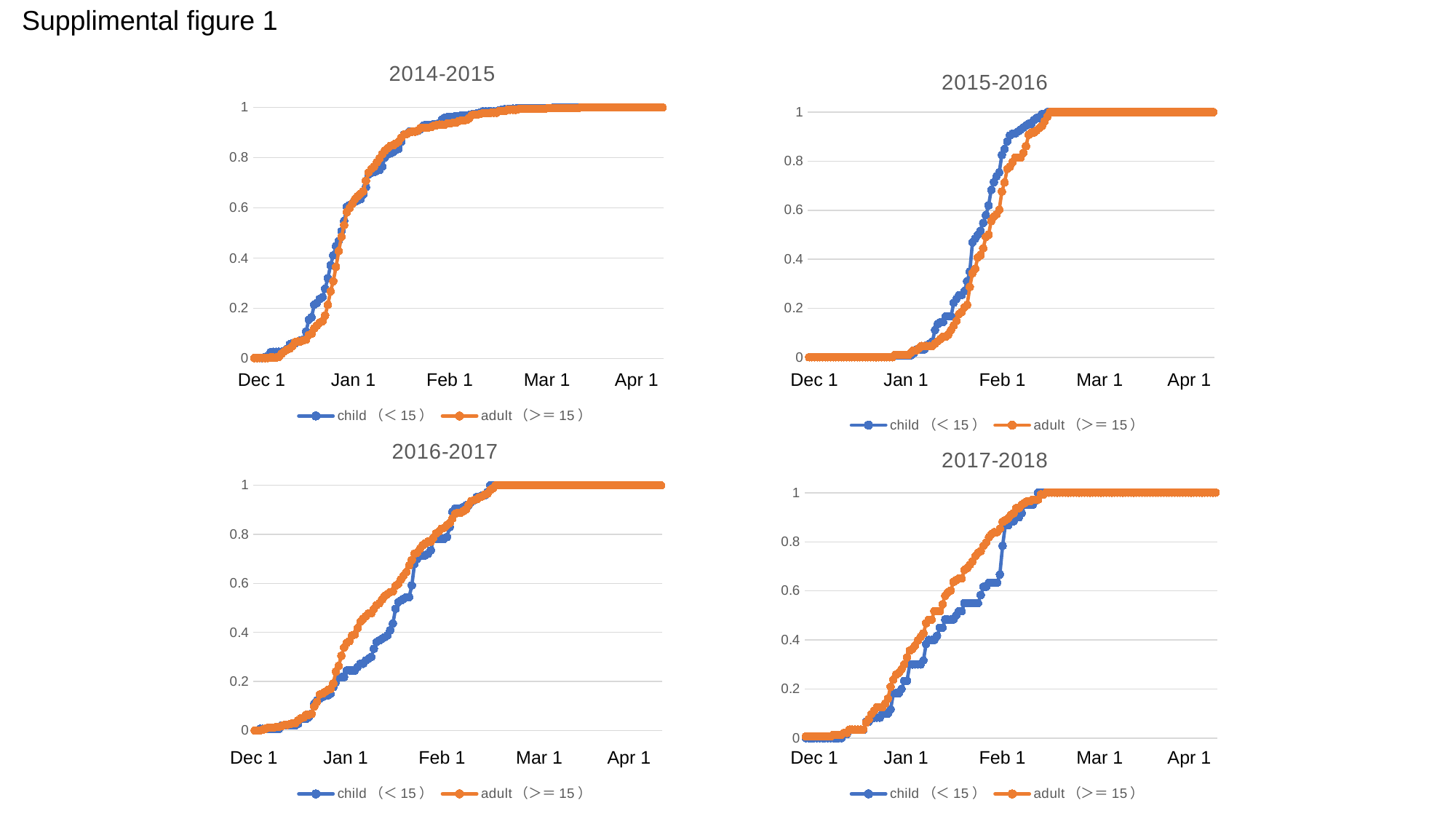

Supplimental figure 1

### Chart: 2014-2015

| Category | child（＜15） | adult（＞＝15） |
|---|---|---|
| 44531 | 0.00228310502283105 | 0.002352941176470588 |
| 44532 | 0.00228310502283105 | 0.002352941176470588 |
| 44533 | 0.00228310502283105 | 0.002352941176470588 |
| 44534 | 0.00228310502283105 | 0.002352941176470588 |
| 44535 | 0.00684931506849315 | 0.002352941176470588 |
| 44536 | 0.01141552511415525 | 0.002352941176470588 |
| 44537 | 0.02511415525114155 | 0.004705882352941176 |
| 44538 | 0.0273972602739726 | 0.004705882352941176 |
| 44539 | 0.0273972602739726 | 0.004705882352941176 |
| 44540 | 0.0273972602739726 | 0.007058823529411765 |
| 44541 | 0.0273972602739726 | 0.018823529411764704 |
| 44542 | 0.02968036529680365 | 0.02823529411764706 |
| 44543 | 0.03881278538812785 | 0.03529411764705882 |
| 44544 | 0.05707762557077625 | 0.04 |
| 44545 | 0.06164383561643835 | 0.04941176470588235 |
| 44546 | 0.06164383561643835 | 0.06588235294117648 |
| 44547 | 0.06621004566210045 | 0.06823529411764706 |
| 44548 | 0.0730593607305936 | 0.06823529411764706 |
| 44549 | 0.07534246575342465 | 0.07294117647058823 |
| 44550 | 0.10730593607305935 | 0.07529411764705882 |
| 44551 | 0.1552511415525114 | 0.09411764705882353 |
| 44552 | 0.1643835616438356 | 0.0988235294117647 |
| 44553 | 0.2146118721461187 | 0.12 |
| 44554 | 0.22146118721461186 | 0.13176470588235295 |
| 44555 | 0.2374429223744292 | 0.14352941176470588 |
| 44556 | 0.24429223744292236 | 0.14823529411764705 |
| 44557 | 0.2785388127853881 | 0.17176470588235293 |
| 44558 | 0.319634703196347 | 0.21411764705882352 |
| 44559 | 0.3721461187214612 | 0.26823529411764707 |
| 44560 | 0.410958904109589 | 0.30823529411764705 |
| 44561 | 0.4474885844748858 | 0.36470588235294116 |
| 44562 | 0.4680365296803653 | 0.42823529411764705 |
| 44563 | 0.5068493150684932 | 0.48470588235294115 |
| 44564 | 0.547945205479452 | 0.5317647058823529 |
| 44565 | 0.6050228310502284 | 0.5835294117647059 |
| 44566 | 0.6118721461187214 | 0.6 |
| 44567 | 0.6187214611872146 | 0.6164705882352941 |
| 44568 | 0.6255707762557078 | 0.6352941176470588 |
| 44569 | 0.6301369863013698 | 0.6470588235294118 |
| 44570 | 0.634703196347032 | 0.6564705882352941 |
| 44571 | 0.6529680365296804 | 0.6658823529411765 |
| 44572 | 0.682648401826484 | 0.7082352941176471 |
| 44573 | 0.7328767123287672 | 0.7411764705882353 |
| 44574 | 0.7397260273972602 | 0.7552941176470588 |
| 44575 | 0.7420091324200914 | 0.7647058823529411 |
| 44576 | 0.7488584474885844 | 0.7811764705882352 |
| 44577 | 0.7511415525114156 | 0.7976470588235294 |
| 44578 | 0.7648401826484018 | 0.8141176470588235 |
| 44579 | 0.8013698630136986 | 0.8282352941176471 |
| 44580 | 0.8127853881278538 | 0.8376470588235294 |
| 44581 | 0.817351598173516 | 0.8470588235294118 |
| 44582 | 0.821917808219178 | 0.8494117647058823 |
| 44583 | 0.8310502283105022 | 0.8564705882352941 |
| 44584 | 0.8356164383561644 | 0.8635294117647059 |
| 44585 | 0.863013698630137 | 0.88 |
| 44586 | 0.8926940639269406 | 0.8917647058823529 |
| 44587 | 0.8949771689497716 | 0.8941176470588236 |
| 44588 | 0.9041095890410958 | 0.9011764705882352 |
| 44589 | 0.9041095890410958 | 0.9035294117647059 |
| 44590 | 0.9041095890410958 | 0.9035294117647059 |
| 44591 | 0.906392694063927 | 0.908235294117647 |
| 44592 | 0.91324200913242 | 0.9176470588235294 |
| 44593 | 0.9269406392694064 | 0.92 |
| 44594 | 0.9315068493150684 | 0.92 |
| 44595 | 0.9315068493150684 | 0.92 |
| 44596 | 0.9315068493150684 | 0.9223529411764706 |
| 44597 | 0.9337899543378996 | 0.9270588235294117 |
| 44598 | 0.9337899543378996 | 0.9294117647058824 |
| 44599 | 0.9383561643835616 | 0.9317647058823529 |
| 44600 | 0.952054794520548 | 0.9317647058823529 |
| 44601 | 0.958904109589041 | 0.9317647058823529 |
| 44602 | 0.9611872146118722 | 0.9364705882352942 |
| 44603 | 0.9634703196347032 | 0.9364705882352942 |
| 44604 | 0.9634703196347032 | 0.9388235294117647 |
| 44605 | 0.9657534246575342 | 0.9388235294117647 |
| 44606 | 0.9657534246575342 | 0.9458823529411765 |
| 44607 | 0.9680365296803652 | 0.9482352941176471 |
| 44608 | 0.9680365296803652 | 0.9482352941176471 |
| 44609 | 0.9680365296803652 | 0.9505882352941176 |
| 44610 | 0.9703196347031964 | 0.9576470588235294 |
| 44611 | 0.9726027397260274 | 0.9694117647058823 |
| 44612 | 0.9748858447488584 | 0.971764705882353 |
| 44613 | 0.9771689497716894 | 0.971764705882353 |
| 44614 | 0.9794520547945206 | 0.9741176470588235 |
| 44615 | 0.9840182648401826 | 0.9764705882352941 |
| 44616 | 0.9840182648401826 | 0.9764705882352941 |
| 44617 | 0.9840182648401826 | 0.9764705882352941 |
| 44618 | 0.9840182648401826 | 0.9788235294117648 |
| 44619 | 0.9840182648401826 | 0.9788235294117648 |
| 44620 | 0.9840182648401826 | 0.9788235294117648 |
| 44621 | 0.9885844748858448 | 0.9858823529411764 |
| 44622 | 0.9908675799086758 | 0.9858823529411764 |
| 44623 | 0.9931506849315068 | 0.9858823529411764 |
| 44624 | 0.9931506849315068 | 0.9905882352941177 |
| 44625 | 0.9931506849315068 | 0.9905882352941177 |
| 44626 | 0.9954337899543378 | 0.9905882352941177 |
| 44627 | 0.9954337899543378 | 0.9905882352941177 |
| 44628 | 0.997716894977169 | 0.9929411764705882 |
| 44629 | 0.997716894977169 | 0.9952941176470588 |
| 44630 | 0.997716894977169 | 0.9952941176470588 |
| 44631 | 0.997716894977169 | 0.9952941176470588 |
| 44632 | 0.997716894977169 | 0.9952941176470588 |
| 44633 | 0.997716894977169 | 0.9952941176470588 |
| 44634 | 0.997716894977169 | 0.9952941176470588 |
| 44635 | 0.997716894977169 | 0.9952941176470588 |
| 44636 | 0.997716894977169 | 0.9952941176470588 |
| 44637 | 0.997716894977169 | 0.9952941176470588 |
| 44638 | 0.997716894977169 | 0.9952941176470588 |
| 44639 | 0.997716894977169 | 0.9976470588235294 |
| 44640 | 0.997716894977169 | 0.9976470588235294 |
| 44641 | 1.0 | 0.9976470588235294 |
| 44642 | 1.0 | 0.9976470588235294 |
| 44643 | 1.0 | 0.9976470588235294 |
| 44644 | 1.0 | 0.9976470588235294 |
| 44645 | 1.0 | 0.9976470588235294 |
| 44646 | 1.0 | 0.9976470588235294 |
| 44647 | 1.0 | 0.9976470588235294 |
| 44648 | 1.0 | 0.9976470588235294 |
| 44649 | 1.0 | 0.9976470588235294 |
| 44650 | 1.0 | 0.9976470588235294 |
| 44651 | 1.0 | 1.0 |
| 44652 | 1.0 | 1.0 |
| 44653 | 1.0 | 1.0 |
| 44654 | 1.0 | 1.0 |
| 44655 | 1.0 | 1.0 |
| 44656 | 1.0 | 1.0 |
| 44657 | 1.0 | 1.0 |
| 44658 | 1.0 | 1.0 |
| 44659 | 1.0 | 1.0 |
| 44660 | 1.0 | 1.0 |
| 44661 | 1.0 | 1.0 |
| 44662 | 1.0 | 1.0 |
| 44663 | 1.0 | 1.0 |
| 44664 | 1.0 | 1.0 |
| 44665 | 1.0 | 1.0 |
| 44666 | 1.0 | 1.0 |
| 44667 | 1.0 | 1.0 |
| 44668 | 1.0 | 1.0 |
| 44669 | 1.0 | 1.0 |
| 44670 | 1.0 | 1.0 |
| 44671 | 1.0 | 1.0 |
| 44672 | 1.0 | 1.0 |
| 44673 | 1.0 | 1.0 |
| 44674 | 1.0 | 1.0 |
| 44675 | 1.0 | 1.0 |
| 44676 | 1.0 | 1.0 |
| 44677 | 1.0 | 1.0 |
| 44678 | 1.0 | 1.0 |
| 44679 | 1.0 | 1.0 |
| 44680 | 1.0 | 1.0 |
| 44681 | 1.0 | 1.0 |

### Chart: 2015-2016

| Category | child（＜15） | adult（＞＝15） |
|---|---|---|
| 12月1日 | 0.0 | 0.0 |
| 12月2日 | 0.0 | 0.0 |
| 12月3日 | 0.0 | 0.0 |
| 12月4日 | 0.0 | 0.0 |
| 12月5日 | 0.0 | 0.0 |
| 12月6日 | 0.0 | 0.0 |
| 12月7日 | 0.0 | 0.0 |
| 12月8日 | 0.0 | 0.0 |
| 12月9日 | 0.0 | 0.0 |
| 12月10日 | 0.0 | 0.0 |
| 12月11日 | 0.0 | 0.0 |
| 12月12日 | 0.0 | 0.0 |
| 12月13日 | 0.0 | 0.0 |
| 12月14日 | 0.0 | 0.0 |
| 12月15日 | 0.0 | 0.0 |
| 12月16日 | 0.0 | 0.0 |
| 12月17日 | 0.0 | 0.0 |
| 12月18日 | 0.0 | 0.0 |
| 12月19日 | 0.0 | 0.0 |
| 12月20日 | 0.0 | 0.0 |
| 12月21日 | 0.0 | 0.0 |
| 12月22日 | 0.0 | 0.0 |
| 12月23日 | 0.0 | 0.0 |
| 12月24日 | 0.0 | 0.0 |
| 12月25日 | 0.0 | 0.0 |
| 12月26日 | 0.0 | 0.0 |
| 12月27日 | 0.0 | 0.0 |
| 12月28日 | 0.0 | 0.0 |
| 12月29日 | 0.0 | 0.0 |
| 12月30日 | 0.0 | 0.0 |
| 12月31日 | 0.0 | 0.0 |
| 1月1日 | 0.0 | 0.0 |
| 1月2日 | 0.007936507936507936 | 0.009259259259259259 |
| 1月3日 | 0.007936507936507936 | 0.009259259259259259 |
| 1月4日 | 0.007936507936507936 | 0.009259259259259259 |
| 1月5日 | 0.007936507936507936 | 0.009259259259259259 |
| 1月6日 | 0.007936507936507936 | 0.009259259259259259 |
| 1月7日 | 0.007936507936507936 | 0.009259259259259259 |
| 1月8日 | 0.007936507936507936 | 0.018518518518518517 |
| 1月9日 | 0.015873015873015872 | 0.027777777777777776 |
| 1月10日 | 0.031746031746031744 | 0.027777777777777776 |
| 1月11日 | 0.031746031746031744 | 0.037037037037037035 |
| 1月12日 | 0.031746031746031744 | 0.046296296296296294 |
| 1月13日 | 0.031746031746031744 | 0.046296296296296294 |
| 1月14日 | 0.047619047619047616 | 0.046296296296296294 |
| 1月15日 | 0.05555555555555555 | 0.046296296296296294 |
| 1月16日 | 0.06349206349206349 | 0.046296296296296294 |
| 1月17日 | 0.1111111111111111 | 0.05555555555555555 |
| 1月18日 | 0.1349206349206349 | 0.06481481481481481 |
| 1月19日 | 0.14285714285714285 | 0.07407407407407407 |
| 1月20日 | 0.14285714285714285 | 0.08333333333333333 |
| 1月21日 | 0.16666666666666666 | 0.08333333333333333 |
| 1月22日 | 0.16666666666666666 | 0.09259259259259259 |
| 1月23日 | 0.16666666666666666 | 0.1111111111111111 |
| 1月24日 | 0.2222222222222222 | 0.12962962962962962 |
| 1月25日 | 0.23809523809523808 | 0.14814814814814814 |
| 1月26日 | 0.25396825396825395 | 0.17592592592592593 |
| 1月27日 | 0.25396825396825395 | 0.18518518518518517 |
| 1月28日 | 0.2698412698412698 | 0.2037037037037037 |
| 1月29日 | 0.30952380952380953 | 0.21296296296296297 |
| 1月30日 | 0.3492063492063492 | 0.28703703703703703 |
| 1月31日 | 0.46825396825396826 | 0.3425925925925926 |
| 2月1日 | 0.48412698412698413 | 0.3611111111111111 |
| 2月2日 | 0.5 | 0.4074074074074074 |
| 2月3日 | 0.5158730158730159 | 0.4166666666666667 |
| 2月4日 | 0.5476190476190477 | 0.4444444444444444 |
| 2月5日 | 0.5793650793650794 | 0.49074074074074076 |
| 2月6日 | 0.6190476190476191 | 0.5 |
| 2月7日 | 0.6825396825396826 | 0.5555555555555556 |
| 2月8日 | 0.7142857142857143 | 0.5740740740740741 |
| 2月9日 | 0.7380952380952381 | 0.5833333333333334 |
| 2月10日 | 0.753968253968254 | 0.6018518518518519 |
| 2月11日 | 0.8253968253968254 | 0.6759259259259259 |
| 2月12日 | 0.8492063492063492 | 0.7129629629629629 |
| 2月13日 | 0.8809523809523809 | 0.7685185185185185 |
| 2月14日 | 0.9047619047619048 | 0.7777777777777778 |
| 2月15日 | 0.9126984126984127 | 0.7962962962962963 |
| 2月16日 | 0.9126984126984127 | 0.8148148148148148 |
| 2月17日 | 0.9206349206349206 | 0.8148148148148148 |
| 2月18日 | 0.9285714285714286 | 0.8148148148148148 |
| 2月19日 | 0.9365079365079365 | 0.8333333333333334 |
| 2月20日 | 0.9444444444444444 | 0.8611111111111112 |
| 2月21日 | 0.9523809523809523 | 0.9074074074074074 |
| 2月22日 | 0.9523809523809523 | 0.9166666666666666 |
| 2月23日 | 0.9682539682539683 | 0.9166666666666666 |
| 2月24日 | 0.9761904761904762 | 0.9259259259259259 |
| 2月25日 | 0.9761904761904762 | 0.9351851851851852 |
| 2月26日 | 0.9920634920634921 | 0.9444444444444444 |
| 2月27日 | 0.9920634920634921 | 0.9629629629629629 |
| 2月28日 | 1.0 | 0.9814814814814815 |
| 2月29日 | 1.0 | 1.0 |
| 3月1日 | 1.0 | 1.0 |
| 3月2日 | 1.0 | 1.0 |
| 3月3日 | 1.0 | 1.0 |
| 3月4日 | 1.0 | 1.0 |
| 3月5日 | 1.0 | 1.0 |
| 3月6日 | 1.0 | 1.0 |
| 3月7日 | 1.0 | 1.0 |
| 3月8日 | 1.0 | 1.0 |
| 3月9日 | 1.0 | 1.0 |
| 3月10日 | 1.0 | 1.0 |
| 3月11日 | 1.0 | 1.0 |
| 3月12日 | 1.0 | 1.0 |
| 3月13日 | 1.0 | 1.0 |
| 3月14日 | 1.0 | 1.0 |
| 3月15日 | 1.0 | 1.0 |
| 3月16日 | 1.0 | 1.0 |
| 3月17日 | 1.0 | 1.0 |
| 3月18日 | 1.0 | 1.0 |
| 3月19日 | 1.0 | 1.0 |
| 3月20日 | 1.0 | 1.0 |
| 3月21日 | 1.0 | 1.0 |
| 3月22日 | 1.0 | 1.0 |
| 3月23日 | 1.0 | 1.0 |
| 3月24日 | 1.0 | 1.0 |
| 3月25日 | 1.0 | 1.0 |
| 3月26日 | 1.0 | 1.0 |
| 3月27日 | 1.0 | 1.0 |
| 3月28日 | 1.0 | 1.0 |
| 3月29日 | 1.0 | 1.0 |
| 3月30日 | 1.0 | 1.0 |
| 3月31日 | 1.0 | 1.0 |
| 4月1日 | 1.0 | 1.0 |
| 4月2日 | 1.0 | 1.0 |
| 4月3日 | 1.0 | 1.0 |
| 4月4日 | 1.0 | 1.0 |
| 4月5日 | 1.0 | 1.0 |
| 4月6日 | 1.0 | 1.0 |
| 4月7日 | 1.0 | 1.0 |
| 4月8日 | 1.0 | 1.0 |
| 4月9日 | 1.0 | 1.0 |
| 4月10日 | 1.0 | 1.0 |
| 4月11日 | 1.0 | 1.0 |
| 4月12日 | 1.0 | 1.0 |
| 4月13日 | 1.0 | 1.0 |
| 4月14日 | 1.0 | 1.0 |
| 4月15日 | 1.0 | 1.0 |
| 4月16日 | 1.0 | 1.0 |
| 4月17日 | 1.0 | 1.0 |
| 4月18日 | 1.0 | 1.0 |
| 4月19日 | 1.0 | 1.0 |
| 4月20日 | 1.0 | 1.0 |
| 4月21日 | 1.0 | 1.0 |
| 4月22日 | 1.0 | 1.0 |
| 4月23日 | 1.0 | 1.0 |
| 4月24日 | 1.0 | 1.0 |
| 4月25日 | 1.0 | 1.0 |
| 4月26日 | 1.0 | 1.0 |
| 4月27日 | 1.0 | 1.0 |
| 4月28日 | 1.0 | 1.0 |
| 4月29日 | 1.0 | 1.0 |
| 4月30日 | 1.0 | 1.0 |
Dec 1         Jan 1          Feb 1          Mar 1         Apr 1
Dec 1         Jan 1          Feb 1          Mar 1         Apr 1

### Chart: 2016-2017

| Category | child（＜15） | adult（＞＝15） |
|---|---|---|
| 44531 | 0.0 | 0.0 |
| 44532 | 0.0 | 0.0 |
| 44533 | 0.006802721088435374 | 0.0 |
| 44534 | 0.006802721088435374 | 0.0037593984962406013 |
| 44535 | 0.006802721088435374 | 0.007518796992481203 |
| 44536 | 0.006802721088435374 | 0.011278195488721804 |
| 44537 | 0.006802721088435374 | 0.011278195488721804 |
| 44538 | 0.006802721088435374 | 0.011278195488721804 |
| 44539 | 0.006802721088435374 | 0.015037593984962405 |
| 44540 | 0.006802721088435374 | 0.015037593984962405 |
| 44541 | 0.02040816326530612 | 0.018796992481203006 |
| 44542 | 0.02040816326530612 | 0.022556390977443608 |
| 44543 | 0.02040816326530612 | 0.022556390977443608 |
| 44544 | 0.02040816326530612 | 0.02631578947368421 |
| 44545 | 0.02040816326530612 | 0.03007518796992481 |
| 44546 | 0.02040816326530612 | 0.03007518796992481 |
| 44547 | 0.027210884353741496 | 0.041353383458646614 |
| 44548 | 0.047619047619047616 | 0.04887218045112782 |
| 44549 | 0.047619047619047616 | 0.05263157894736842 |
| 44550 | 0.047619047619047616 | 0.06390977443609022 |
| 44551 | 0.05442176870748299 | 0.06390977443609022 |
| 44552 | 0.06802721088435375 | 0.06766917293233082 |
| 44553 | 0.10884353741496598 | 0.09774436090225563 |
| 44554 | 0.12244897959183673 | 0.11654135338345864 |
| 44555 | 0.1292517006802721 | 0.14661654135338345 |
| 44556 | 0.1360544217687075 | 0.15037593984962405 |
| 44557 | 0.14285714285714285 | 0.15789473684210525 |
| 44558 | 0.14285714285714285 | 0.16541353383458646 |
| 44559 | 0.14965986394557823 | 0.16917293233082706 |
| 44560 | 0.17687074829931973 | 0.19172932330827067 |
| 44561 | 0.19727891156462585 | 0.24060150375939848 |
| 44562 | 0.21768707482993196 | 0.2631578947368421 |
| 44563 | 0.21768707482993196 | 0.30451127819548873 |
| 44564 | 0.21768707482993196 | 0.3383458646616541 |
| 44565 | 0.24489795918367346 | 0.35714285714285715 |
| 44566 | 0.24489795918367346 | 0.36466165413533835 |
| 44567 | 0.24489795918367346 | 0.38721804511278196 |
| 44568 | 0.24489795918367346 | 0.39097744360902253 |
| 44569 | 0.2585034013605442 | 0.41729323308270677 |
| 44570 | 0.272108843537415 | 0.44360902255639095 |
| 44571 | 0.272108843537415 | 0.4548872180451128 |
| 44572 | 0.2857142857142857 | 0.46616541353383456 |
| 44573 | 0.2925170068027211 | 0.4774436090225564 |
| 44574 | 0.29931972789115646 | 0.4774436090225564 |
| 44575 | 0.3333333333333333 | 0.49624060150375937 |
| 44576 | 0.36054421768707484 | 0.5112781954887218 |
| 44577 | 0.3673469387755102 | 0.518796992481203 |
| 44578 | 0.3741496598639456 | 0.5338345864661654 |
| 44579 | 0.38095238095238093 | 0.5488721804511278 |
| 44580 | 0.3877551020408163 | 0.556390977443609 |
| 44581 | 0.40816326530612246 | 0.5639097744360902 |
| 44582 | 0.43537414965986393 | 0.5676691729323309 |
| 44583 | 0.4965986394557823 | 0.5902255639097744 |
| 44584 | 0.5238095238095238 | 0.5977443609022557 |
| 44585 | 0.5306122448979592 | 0.6165413533834586 |
| 44586 | 0.5374149659863946 | 0.631578947368421 |
| 44587 | 0.54421768707483 | 0.6466165413533834 |
| 44588 | 0.54421768707483 | 0.6729323308270677 |
| 44589 | 0.5918367346938775 | 0.6954887218045113 |
| 44590 | 0.6802721088435374 | 0.7218045112781954 |
| 44591 | 0.7006802721088435 | 0.7255639097744361 |
| 44592 | 0.7142857142857143 | 0.7406015037593985 |
| 44593 | 0.7142857142857143 | 0.7556390977443609 |
| 44594 | 0.7142857142857143 | 0.7631578947368421 |
| 44595 | 0.7210884353741497 | 0.7706766917293233 |
| 44596 | 0.7346938775510204 | 0.7706766917293233 |
| 44597 | 0.782312925170068 | 0.7857142857142857 |
| 44598 | 0.782312925170068 | 0.8045112781954887 |
| 44599 | 0.782312925170068 | 0.8120300751879699 |
| 44600 | 0.782312925170068 | 0.8233082706766918 |
| 44601 | 0.782312925170068 | 0.8270676691729323 |
| 44602 | 0.7891156462585034 | 0.8383458646616542 |
| 44603 | 0.8299319727891157 | 0.8458646616541353 |
| 44604 | 0.891156462585034 | 0.8646616541353384 |
| 44605 | 0.9047619047619048 | 0.8834586466165414 |
| 44606 | 0.9047619047619048 | 0.8872180451127819 |
| 44607 | 0.9047619047619048 | 0.8872180451127819 |
| 44608 | 0.9115646258503401 | 0.8947368421052632 |
| 44609 | 0.9183673469387755 | 0.9022556390977443 |
| 44610 | 0.9183673469387755 | 0.9210526315789473 |
| 44611 | 0.9319727891156463 | 0.9360902255639098 |
| 44612 | 0.9387755102040817 | 0.9398496240601504 |
| 44613 | 0.9523809523809523 | 0.943609022556391 |
| 44614 | 0.9523809523809523 | 0.9511278195488722 |
| 44615 | 0.9591836734693877 | 0.9548872180451128 |
| 44616 | 0.9591836734693877 | 0.9624060150375939 |
| 44617 | 0.9727891156462585 | 0.9661654135338346 |
| 44618 | 1.0 | 0.981203007518797 |
| 44619 | 1.0 | 0.9887218045112782 |
| 44620 | 1.0 | 1.0 |
| 44621 | 1.0 | 1.0 |
| 44622 | 1.0 | 1.0 |
| 44623 | 1.0 | 1.0 |
| 44624 | 1.0 | 1.0 |
| 44625 | 1.0 | 1.0 |
| 44626 | 1.0 | 1.0 |
| 44627 | 1.0 | 1.0 |
| 44628 | 1.0 | 1.0 |
| 44629 | 1.0 | 1.0 |
| 44630 | 1.0 | 1.0 |
| 44631 | 1.0 | 1.0 |
| 44632 | 1.0 | 1.0 |
| 44633 | 1.0 | 1.0 |
| 44634 | 1.0 | 1.0 |
| 44635 | 1.0 | 1.0 |
| 44636 | 1.0 | 1.0 |
| 44637 | 1.0 | 1.0 |
| 44638 | 1.0 | 1.0 |
| 44639 | 1.0 | 1.0 |
| 44640 | 1.0 | 1.0 |
| 44641 | 1.0 | 1.0 |
| 44642 | 1.0 | 1.0 |
| 44643 | 1.0 | 1.0 |
| 44644 | 1.0 | 1.0 |
| 44645 | 1.0 | 1.0 |
| 44646 | 1.0 | 1.0 |
| 44647 | 1.0 | 1.0 |
| 44648 | 1.0 | 1.0 |
| 44649 | 1.0 | 1.0 |
| 44650 | 1.0 | 1.0 |
| 44651 | 1.0 | 1.0 |
| 44652 | 1.0 | 1.0 |
| 44653 | 1.0 | 1.0 |
| 44654 | 1.0 | 1.0 |
| 44655 | 1.0 | 1.0 |
| 44656 | 1.0 | 1.0 |
| 44657 | 1.0 | 1.0 |
| 44658 | 1.0 | 1.0 |
| 44659 | 1.0 | 1.0 |
| 44660 | 1.0 | 1.0 |
| 44661 | 1.0 | 1.0 |
| 44662 | 1.0 | 1.0 |
| 44663 | 1.0 | 1.0 |
| 44664 | 1.0 | 1.0 |
| 44665 | 1.0 | 1.0 |
| 44666 | 1.0 | 1.0 |
| 44667 | 1.0 | 1.0 |
| 44668 | 1.0 | 1.0 |
| 44669 | 1.0 | 1.0 |
| 44670 | 1.0 | 1.0 |
| 44671 | 1.0 | 1.0 |
| 44672 | 1.0 | 1.0 |
| 44673 | 1.0 | 1.0 |
| 44674 | 1.0 | 1.0 |
| 44675 | 1.0 | 1.0 |
| 44676 | 1.0 | 1.0 |
| 44677 | 1.0 | 1.0 |
| 44678 | 1.0 | 1.0 |
| 44679 | 1.0 | 1.0 |
| 44680 | 1.0 | 1.0 |
| 44681 | 1.0 | 1.0 |

### Chart: 2017-2018

| Category | child（＜15） | adult（＞＝15） |
|---|---|---|
| 44531 | 0.0 | 0.006993006993006993 |
| 44532 | 0.0 | 0.006993006993006993 |
| 44533 | 0.0 | 0.006993006993006993 |
| 44534 | 0.0 | 0.006993006993006993 |
| 44535 | 0.0 | 0.006993006993006993 |
| 44536 | 0.0 | 0.006993006993006993 |
| 44537 | 0.0 | 0.006993006993006993 |
| 44538 | 0.0 | 0.006993006993006993 |
| 44539 | 0.0 | 0.006993006993006993 |
| 44540 | 0.0 | 0.006993006993006993 |
| 44541 | 0.0 | 0.013986013986013986 |
| 44542 | 0.0 | 0.013986013986013986 |
| 44543 | 0.0 | 0.013986013986013986 |
| 44544 | 0.0 | 0.013986013986013986 |
| 44545 | 0.016666666666666666 | 0.02097902097902098 |
| 44546 | 0.016666666666666666 | 0.02097902097902098 |
| 44547 | 0.03333333333333333 | 0.03496503496503497 |
| 44548 | 0.03333333333333333 | 0.03496503496503497 |
| 44549 | 0.03333333333333333 | 0.03496503496503497 |
| 44550 | 0.03333333333333333 | 0.03496503496503497 |
| 44551 | 0.03333333333333333 | 0.03496503496503497 |
| 44552 | 0.03333333333333333 | 0.03496503496503497 |
| 44553 | 0.06666666666666667 | 0.06293706293706294 |
| 44554 | 0.06666666666666667 | 0.07692307692307693 |
| 44555 | 0.08333333333333333 | 0.0979020979020979 |
| 44556 | 0.08333333333333333 | 0.11188811188811189 |
| 44557 | 0.08333333333333333 | 0.1258741258741259 |
| 44558 | 0.08333333333333333 | 0.1258741258741259 |
| 44559 | 0.1 | 0.1258741258741259 |
| 44560 | 0.1 | 0.13986013986013987 |
| 44561 | 0.1 | 0.16083916083916083 |
| 44562 | 0.11666666666666667 | 0.2097902097902098 |
| 44563 | 0.18333333333333332 | 0.23776223776223776 |
| 44564 | 0.18333333333333332 | 0.25874125874125875 |
| 44565 | 0.18333333333333332 | 0.26573426573426573 |
| 44566 | 0.2 | 0.27972027972027974 |
| 44567 | 0.23333333333333334 | 0.3006993006993007 |
| 44568 | 0.23333333333333334 | 0.32867132867132864 |
| 44569 | 0.3 | 0.35664335664335667 |
| 44570 | 0.3 | 0.36363636363636365 |
| 44571 | 0.3 | 0.3776223776223776 |
| 44572 | 0.3 | 0.3986013986013986 |
| 44573 | 0.3 | 0.4125874125874126 |
| 44574 | 0.31666666666666665 | 0.42657342657342656 |
| 44575 | 0.38333333333333336 | 0.46853146853146854 |
| 44576 | 0.4 | 0.4825174825174825 |
| 44577 | 0.4 | 0.4825174825174825 |
| 44578 | 0.4 | 0.5174825174825175 |
| 44579 | 0.4166666666666667 | 0.5174825174825175 |
| 44580 | 0.45 | 0.5174825174825175 |
| 44581 | 0.45 | 0.5454545454545454 |
| 44582 | 0.48333333333333334 | 0.5804195804195804 |
| 44583 | 0.48333333333333334 | 0.5944055944055944 |
| 44584 | 0.48333333333333334 | 0.6013986013986014 |
| 44585 | 0.48333333333333334 | 0.6363636363636364 |
| 44586 | 0.5 | 0.6433566433566433 |
| 44587 | 0.5166666666666667 | 0.6503496503496503 |
| 44588 | 0.5166666666666667 | 0.6503496503496503 |
| 44589 | 0.55 | 0.6853146853146853 |
| 44590 | 0.55 | 0.6923076923076923 |
| 44591 | 0.55 | 0.7062937062937062 |
| 44592 | 0.55 | 0.7202797202797203 |
| 44593 | 0.55 | 0.7412587412587412 |
| 44594 | 0.55 | 0.7552447552447552 |
| 44595 | 0.5833333333333334 | 0.7622377622377622 |
| 44596 | 0.6166666666666667 | 0.7832167832167832 |
| 44597 | 0.6166666666666667 | 0.7972027972027972 |
| 44598 | 0.6333333333333333 | 0.8181818181818182 |
| 44599 | 0.6333333333333333 | 0.8321678321678322 |
| 44600 | 0.6333333333333333 | 0.8391608391608392 |
| 44601 | 0.6333333333333333 | 0.8391608391608392 |
| 44602 | 0.6666666666666666 | 0.8531468531468531 |
| 44603 | 0.7833333333333333 | 0.8811188811188811 |
| 44604 | 0.8666666666666667 | 0.8881118881118881 |
| 44605 | 0.8666666666666667 | 0.8951048951048951 |
| 44606 | 0.8833333333333333 | 0.9090909090909091 |
| 44607 | 0.8833333333333333 | 0.916083916083916 |
| 44608 | 0.9 | 0.9370629370629371 |
| 44609 | 0.9 | 0.9370629370629371 |
| 44610 | 0.9166666666666666 | 0.951048951048951 |
| 44611 | 0.95 | 0.958041958041958 |
| 44612 | 0.95 | 0.965034965034965 |
| 44613 | 0.95 | 0.965034965034965 |
| 44614 | 0.95 | 0.972027972027972 |
| 44615 | 0.9666666666666667 | 0.972027972027972 |
| 44616 | 1.0 | 0.972027972027972 |
| 44617 | 1.0 | 0.993006993006993 |
| 44618 | 1.0 | 0.993006993006993 |
| 44619 | 1.0 | 1.0 |
| 44620 | 1.0 | 1.0 |
| 44621 | 1.0 | 1.0 |
| 44622 | 1.0 | 1.0 |
| 44623 | 1.0 | 1.0 |
| 44624 | 1.0 | 1.0 |
| 44625 | 1.0 | 1.0 |
| 44626 | 1.0 | 1.0 |
| 44627 | 1.0 | 1.0 |
| 44628 | 1.0 | 1.0 |
| 44629 | 1.0 | 1.0 |
| 44630 | 1.0 | 1.0 |
| 44631 | 1.0 | 1.0 |
| 44632 | 1.0 | 1.0 |
| 44633 | 1.0 | 1.0 |
| 44634 | 1.0 | 1.0 |
| 44635 | 1.0 | 1.0 |
| 44636 | 1.0 | 1.0 |
| 44637 | 1.0 | 1.0 |
| 44638 | 1.0 | 1.0 |
| 44639 | 1.0 | 1.0 |
| 44640 | 1.0 | 1.0 |
| 44641 | 1.0 | 1.0 |
| 44642 | 1.0 | 1.0 |
| 44643 | 1.0 | 1.0 |
| 44644 | 1.0 | 1.0 |
| 44645 | 1.0 | 1.0 |
| 44646 | 1.0 | 1.0 |
| 44647 | 1.0 | 1.0 |
| 44648 | 1.0 | 1.0 |
| 44649 | 1.0 | 1.0 |
| 44650 | 1.0 | 1.0 |
| 44651 | 1.0 | 1.0 |
| 44652 | 1.0 | 1.0 |
| 44653 | 1.0 | 1.0 |
| 44654 | 1.0 | 1.0 |
| 44655 | 1.0 | 1.0 |
| 44656 | 1.0 | 1.0 |
| 44657 | 1.0 | 1.0 |
| 44658 | 1.0 | 1.0 |
| 44659 | 1.0 | 1.0 |
| 44660 | 1.0 | 1.0 |
| 44661 | 1.0 | 1.0 |
| 44662 | 1.0 | 1.0 |
| 44663 | 1.0 | 1.0 |
| 44664 | 1.0 | 1.0 |
| 44665 | 1.0 | 1.0 |
| 44666 | 1.0 | 1.0 |
| 44667 | 1.0 | 1.0 |
| 44668 | 1.0 | 1.0 |
| 44669 | 1.0 | 1.0 |
| 44670 | 1.0 | 1.0 |
| 44671 | 1.0 | 1.0 |
| 44672 | 1.0 | 1.0 |
| 44673 | 1.0 | 1.0 |
| 44674 | 1.0 | 1.0 |
| 44675 | 1.0 | 1.0 |
| 44676 | 1.0 | 1.0 |
| 44677 | 1.0 | 1.0 |
| 44678 | 1.0 | 1.0 |
| 44679 | 1.0 | 1.0 |
| 44680 | 1.0 | 1.0 |
| 44681 | 1.0 | 1.0 |
Dec 1         Jan 1          Feb 1          Mar 1         Apr 1
Dec 1         Jan 1          Feb 1          Mar 1         Apr 1